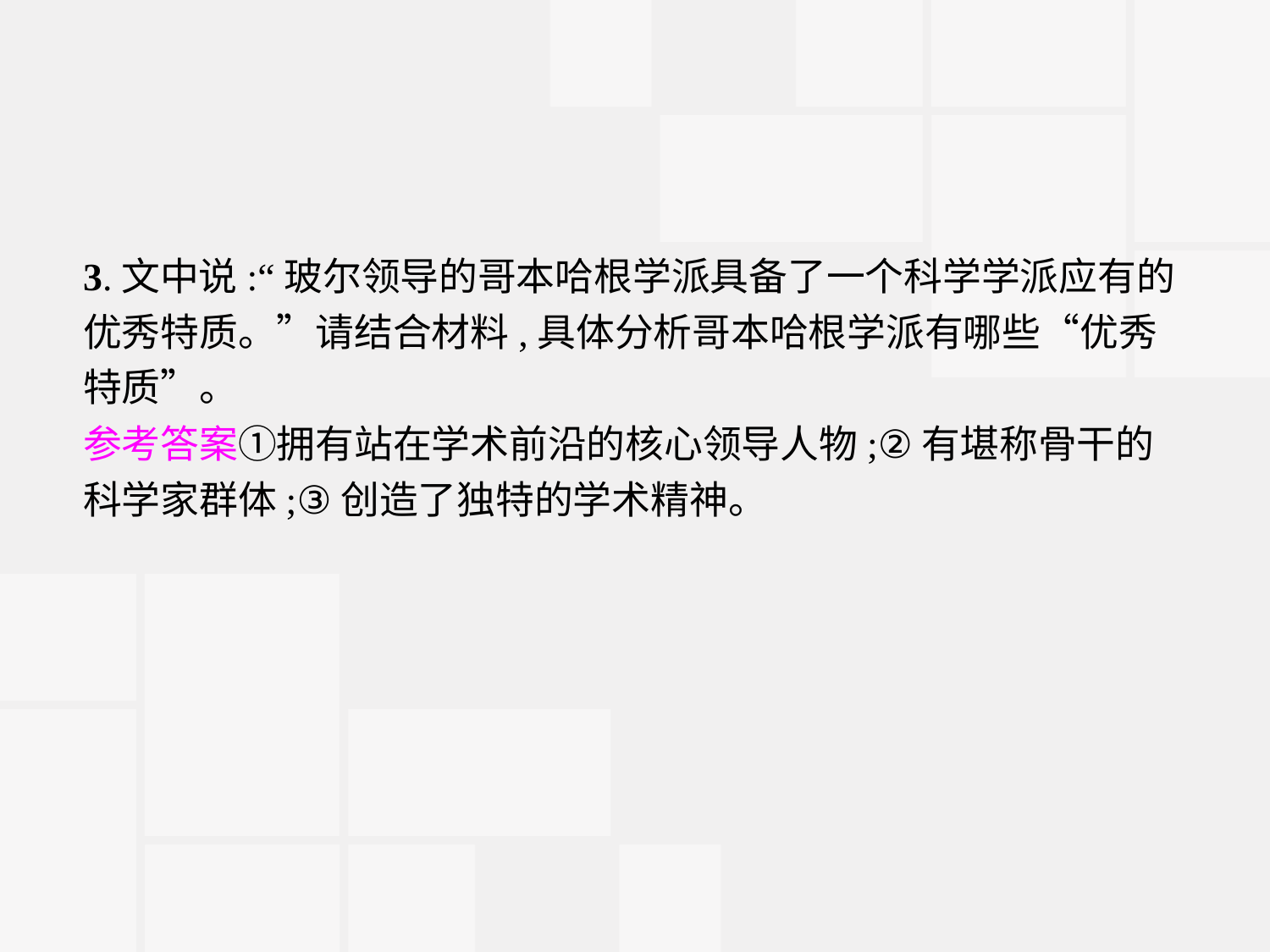

3.文中说:“玻尔领导的哥本哈根学派具备了一个科学学派应有的优秀特质。”请结合材料,具体分析哥本哈根学派有哪些“优秀特质”。
参考答案①拥有站在学术前沿的核心领导人物;②有堪称骨干的科学家群体;③创造了独特的学术精神。